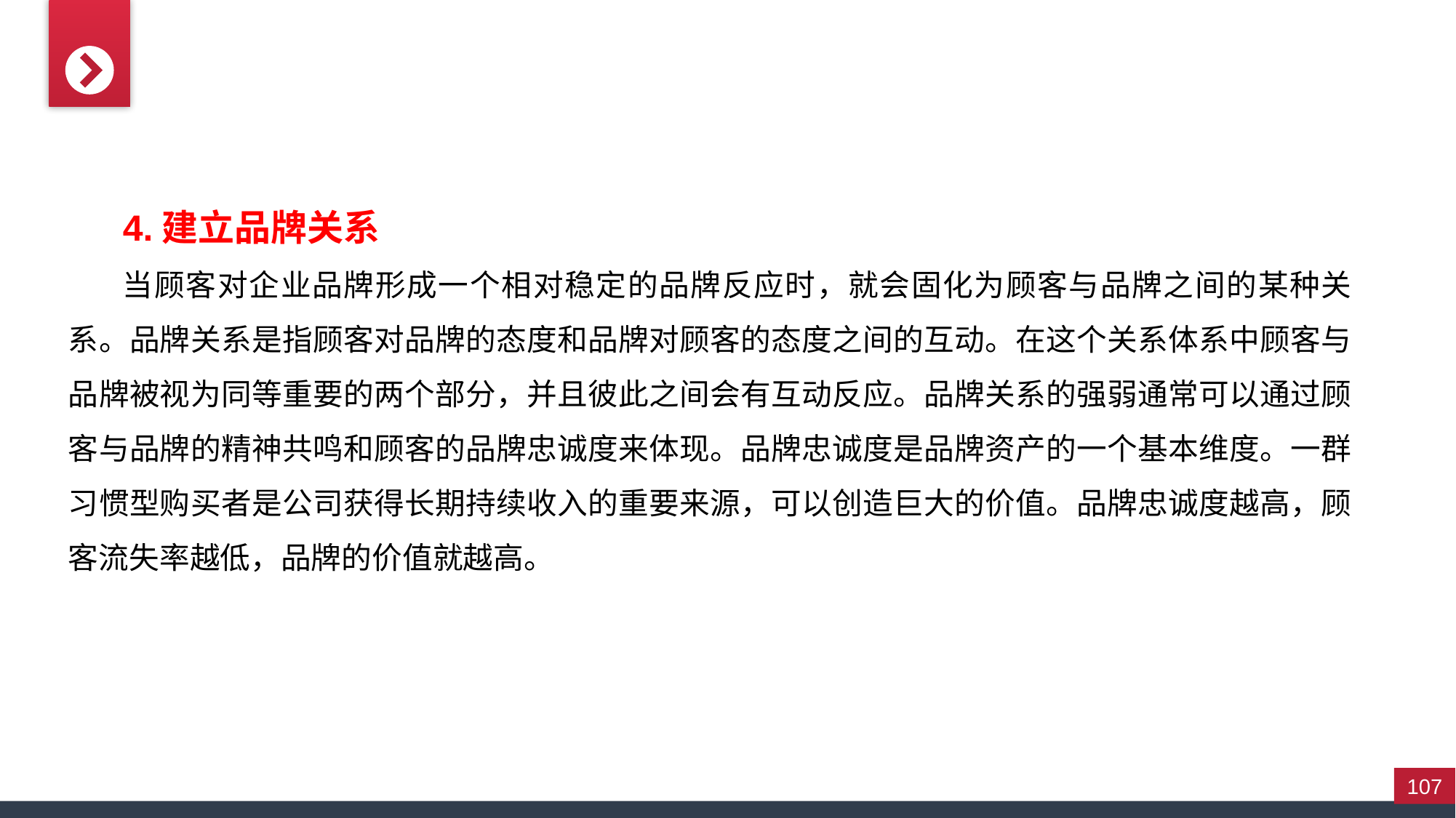

4.建立品牌关系
当顾客对企业品牌形成一个相对稳定的品牌反应时，就会固化为顾客与品牌之间的某种关系。品牌关系是指顾客对品牌的态度和品牌对顾客的态度之间的互动。在这个关系体系中顾客与品牌被视为同等重要的两个部分，并且彼此之间会有互动反应。品牌关系的强弱通常可以通过顾客与品牌的精神共鸣和顾客的品牌忠诚度来体现。品牌忠诚度是品牌资产的一个基本维度。一群习惯型购买者是公司获得长期持续收入的重要来源，可以创造巨大的价值。品牌忠诚度越高，顾客流失率越低，品牌的价值就越高。